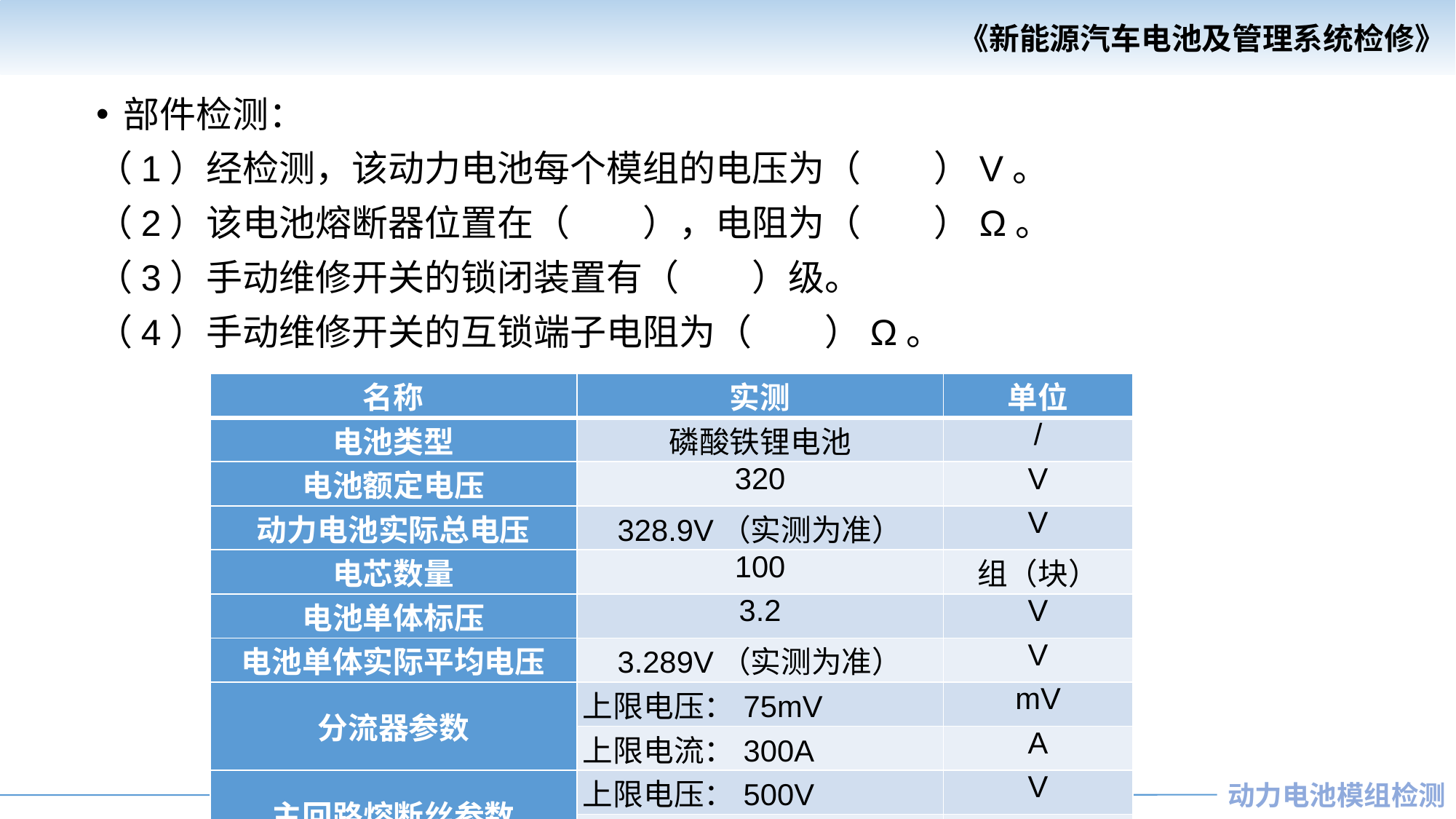

部件检测：
（1）经检测，该动力电池每个模组的电压为（　　）V。
（2）该电池熔断器位置在（　　），电阻为（　　）Ω。
（3）手动维修开关的锁闭装置有（　　）级。
（4）手动维修开关的互锁端子电阻为（　　）Ω。
| 名称 | 实测 | 单位 |
| --- | --- | --- |
| 电池类型 | 磷酸铁锂电池 | / |
| 电池额定电压 | 320 | V |
| 动力电池实际总电压 | 328.9V（实测为准） | V |
| 电芯数量 | 100 | 组（块） |
| 电池单体标压 | 3.2 | V |
| 电池单体实际平均电压 | 3.289V（实测为准） | V |
| 分流器参数 | 上限电压：75mV | mV |
|  | 上限电流：300A | A |
| 主回路熔断丝参数 | 上限电压：500V | V |
|  | 上限电流：250A | A |